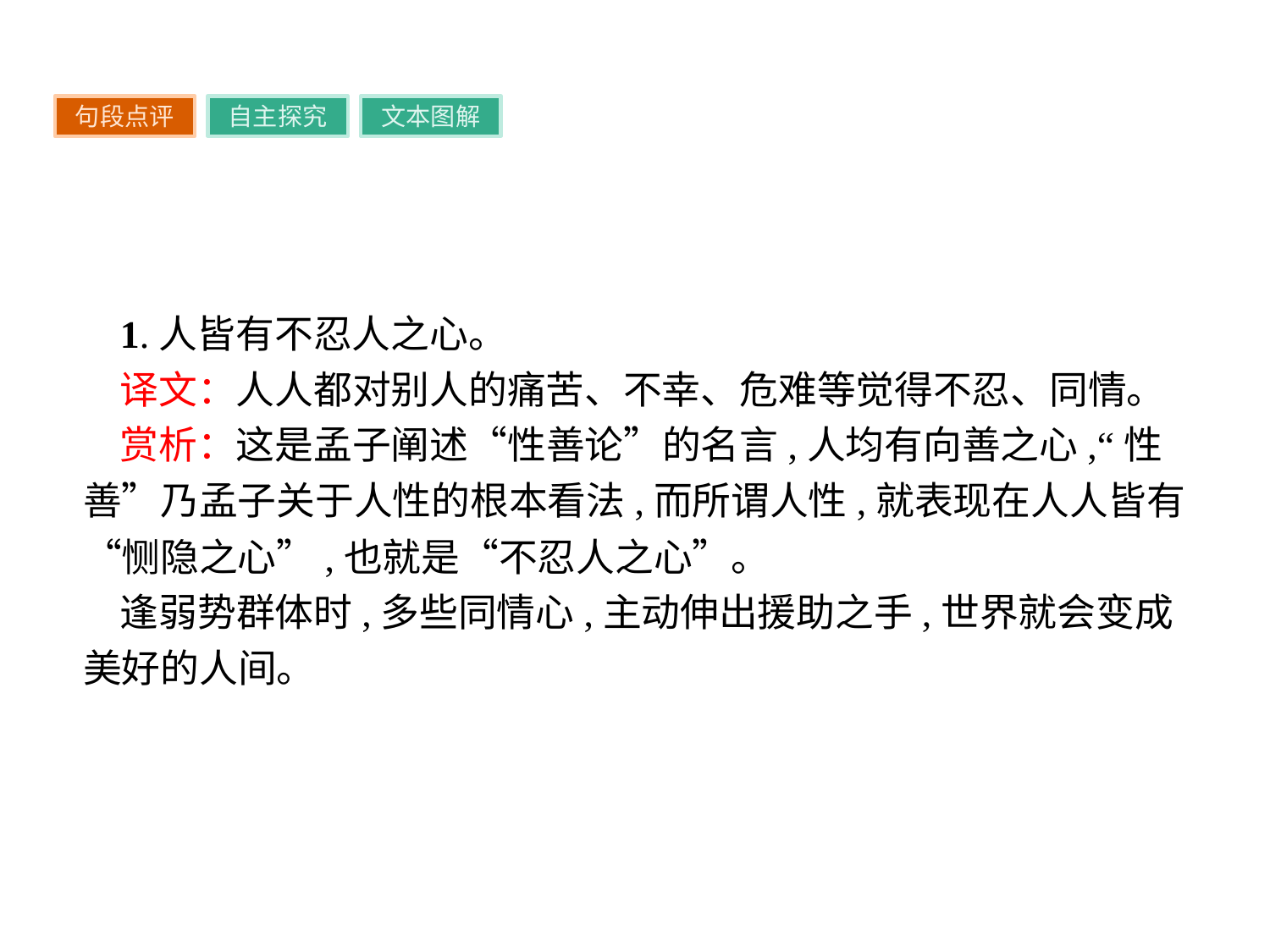

句段点评
自主探究
文本图解
1.人皆有不忍人之心。
译文：人人都对别人的痛苦、不幸、危难等觉得不忍、同情。
赏析：这是孟子阐述“性善论”的名言,人均有向善之心,“性善”乃孟子关于人性的根本看法,而所谓人性,就表现在人人皆有“恻隐之心”,也就是“不忍人之心”。
逢弱势群体时,多些同情心,主动伸出援助之手,世界就会变成美好的人间。